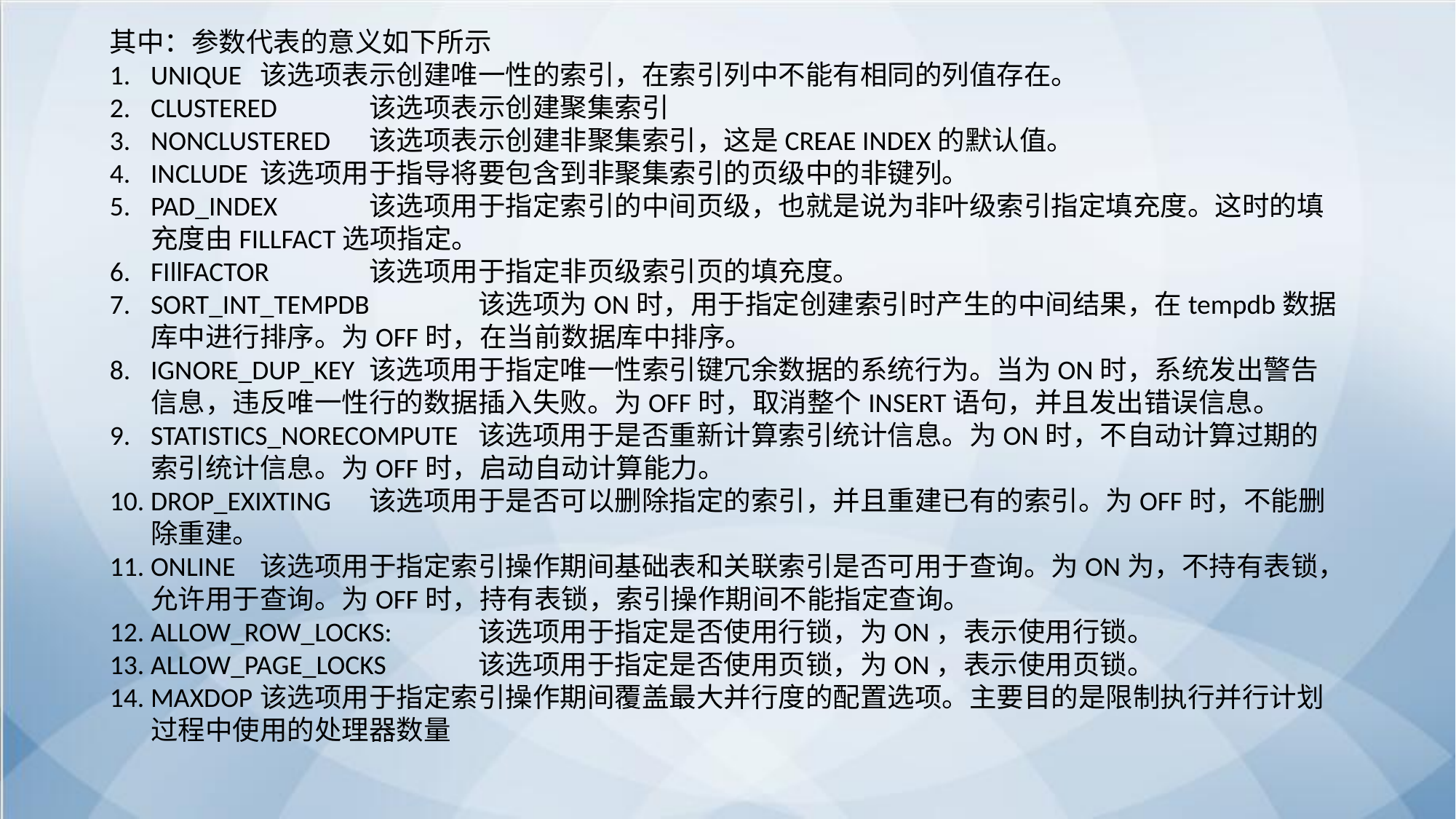

其中：参数代表的意义如下所示
UNIQUE	该选项表示创建唯一性的索引，在索引列中不能有相同的列值存在。
CLUSTERED	该选项表示创建聚集索引
NONCLUSTERED	该选项表示创建非聚集索引，这是CREAE INDEX的默认值。
INCLUDE	该选项用于指导将要包含到非聚集索引的页级中的非键列。
PAD_INDEX	该选项用于指定索引的中间页级，也就是说为非叶级索引指定填充度。这时的填充度由FILLFACT选项指定。
FIllFACTOR	该选项用于指定非页级索引页的填充度。
SORT_INT_TEMPDB	该选项为ON时，用于指定创建索引时产生的中间结果，在tempdb数据库中进行排序。为OFF时，在当前数据库中排序。
IGNORE_DUP_KEY	该选项用于指定唯一性索引键冗余数据的系统行为。当为ON时，系统发出警告信息，违反唯一性行的数据插入失败。为OFF时，取消整个INSERT语句，并且发出错误信息。
STATISTICS_NORECOMPUTE	该选项用于是否重新计算索引统计信息。为ON时，不自动计算过期的索引统计信息。为OFF时，启动自动计算能力。
DROP_EXIXTING	该选项用于是否可以删除指定的索引，并且重建已有的索引。为OFF时，不能删除重建。
ONLINE	该选项用于指定索引操作期间基础表和关联索引是否可用于查询。为ON为，不持有表锁，允许用于查询。为OFF时，持有表锁，索引操作期间不能指定查询。
ALLOW_ROW_LOCKS:	该选项用于指定是否使用行锁，为ON，表示使用行锁。
ALLOW_PAGE_LOCKS	该选项用于指定是否使用页锁，为ON，表示使用页锁。
MAXDOP	该选项用于指定索引操作期间覆盖最大并行度的配置选项。主要目的是限制执行并行计划过程中使用的处理器数量